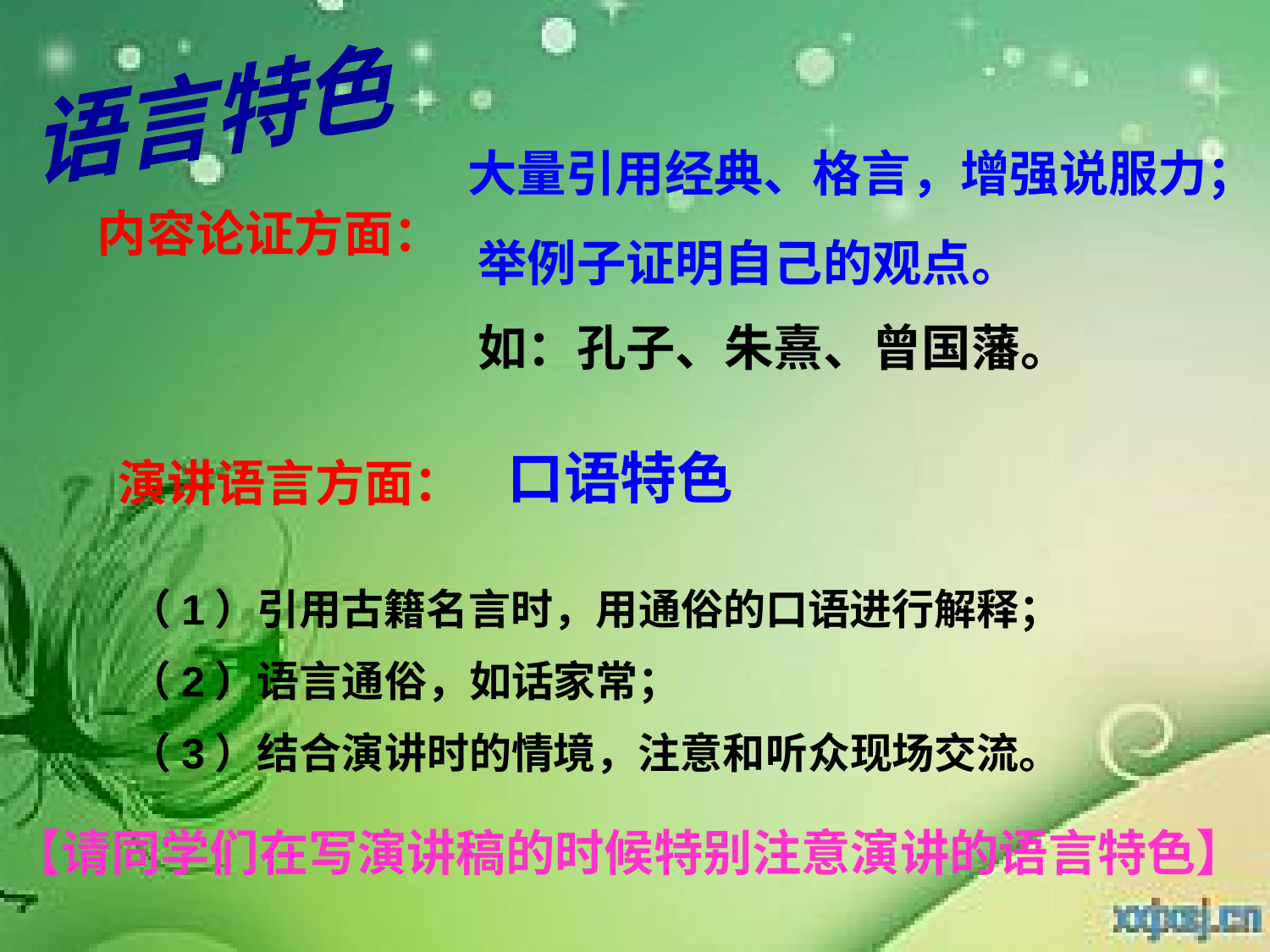

语言特色
大量引用经典、格言，增强说服力；
内容论证方面：
举例子证明自己的观点。
如：孔子、朱熹、曾国藩。
口语特色
演讲语言方面：
（1）引用古籍名言时，用通俗的口语进行解释；
（2）语言通俗，如话家常；
（3）结合演讲时的情境，注意和听众现场交流。
【请同学们在写演讲稿的时候特别注意演讲的语言特色】